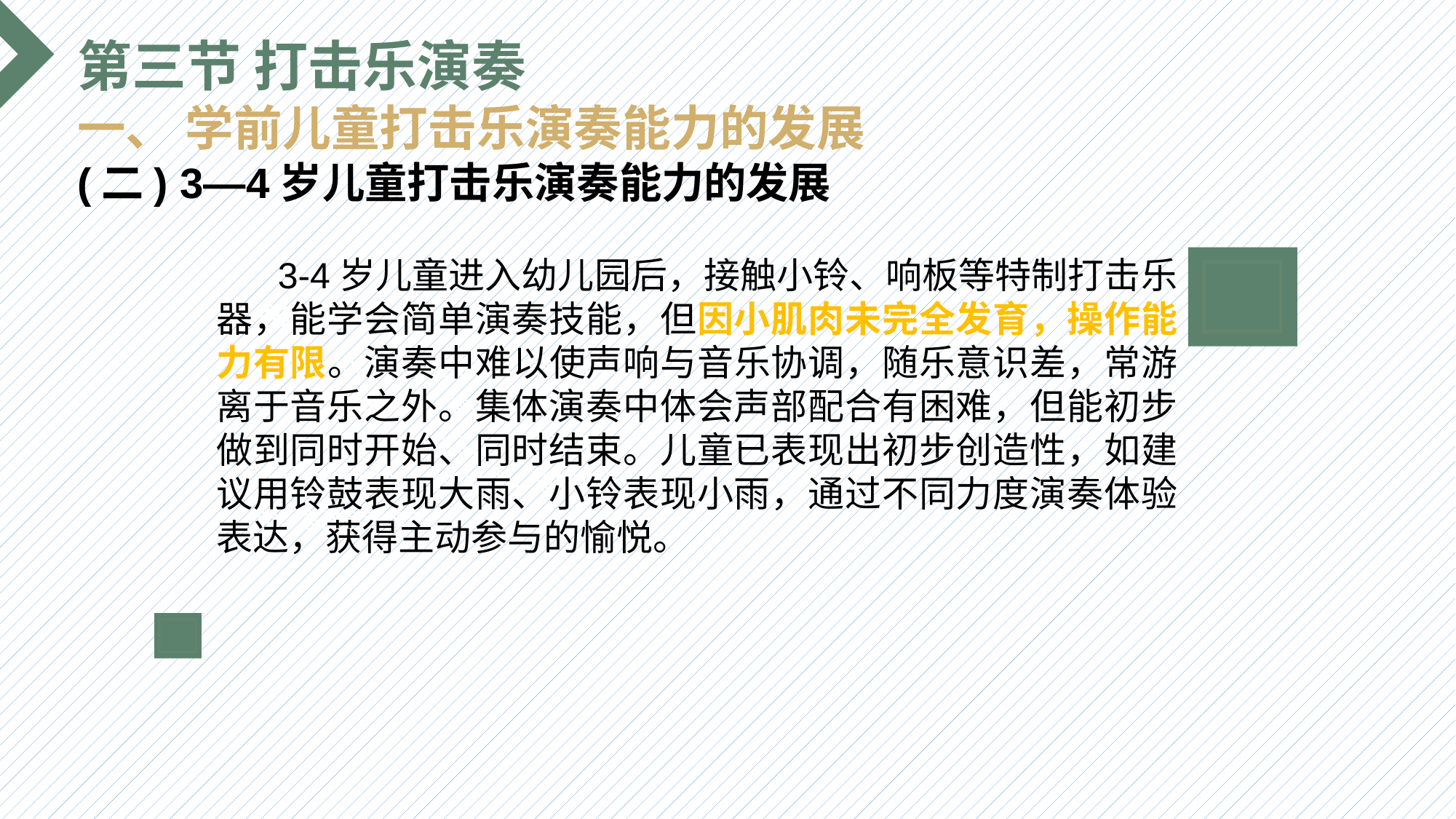

第三节 打击乐演奏
一、 学前儿童打击乐演奏能力的发展
(二) 3—4岁儿童打击乐演奏能力的发展

      3-4岁儿童进入幼儿园后，接触小铃、响板等特制打击乐器，能学会简单演奏技能，但因小肌肉未完全发育，操作能力有限。演奏中难以使声响与音乐协调，随乐意识差，常游离于音乐之外。集体演奏中体会声部配合有困难，但能初步做到同时开始、同时结束。儿童已表现出初步创造性，如建议用铃鼓表现大雨、小铃表现小雨，通过不同力度演奏体验表达，获得主动参与的愉悦。

选题背景
输入您的内容，请简要说明，言简意赅即可输入您的内容，请简要说明，言简意赅即可输入您的内容，请简要说明，言简意赅即可输入您的内容，请简要说明，言简意赅即可